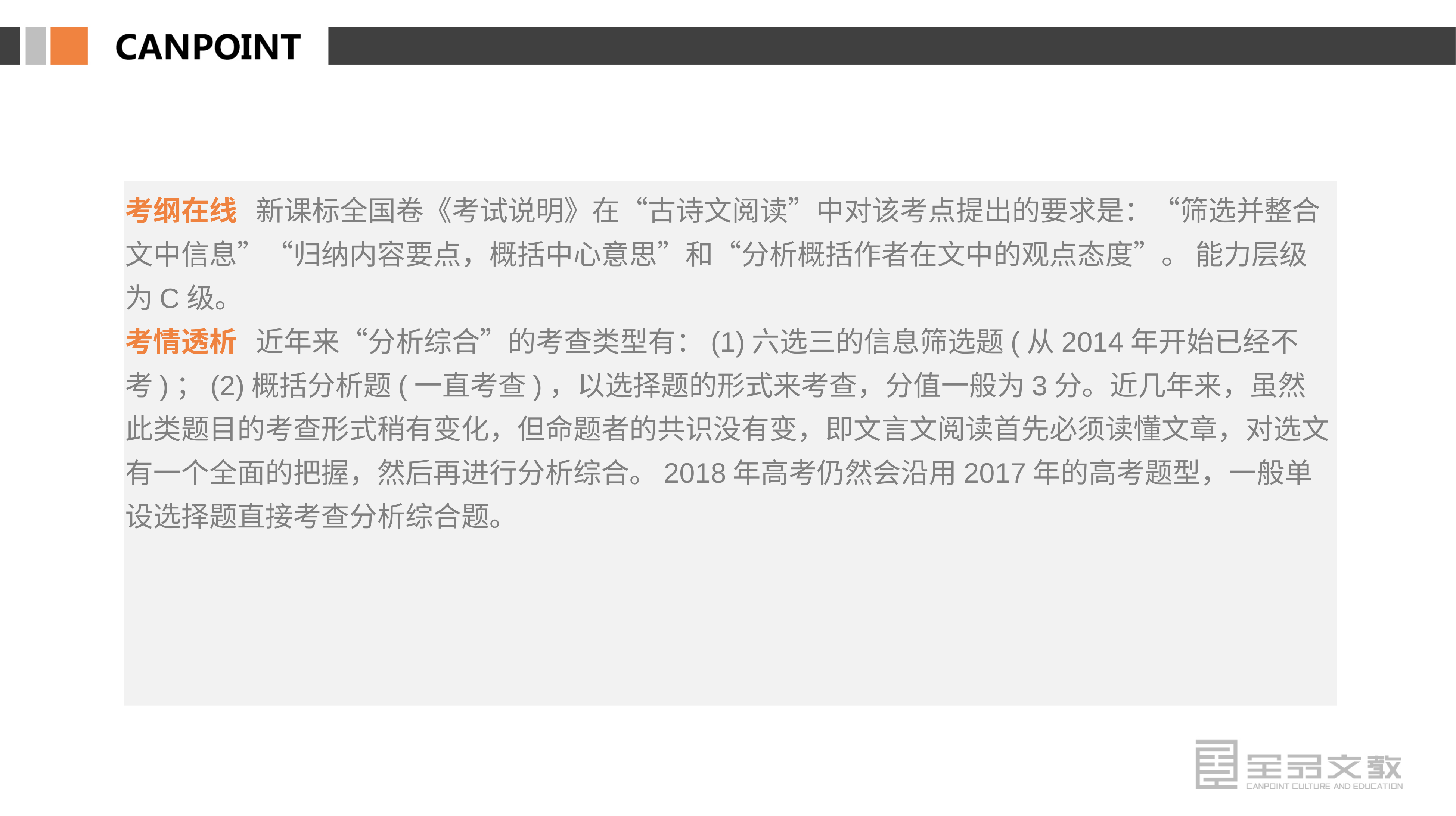

考纲在线   新课标全国卷《考试说明》在“古诗文阅读”中对该考点提出的要求是：“筛选并整合文中信息”“归纳内容要点，概括中心意思”和“分析概括作者在文中的观点态度”。 能力层级为C级。
考情透析   近年来“分析综合”的考查类型有：(1)六选三的信息筛选题(从2014年开始已经不考)；(2)概括分析题(一直考查)，以选择题的形式来考查，分值一般为3分。近几年来，虽然此类题目的考查形式稍有变化，但命题者的共识没有变，即文言文阅读首先必须读懂文章，对选文有一个全面的把握，然后再进行分析综合。2018年高考仍然会沿用2017年的高考题型，一般单设选择题直接考查分析综合题。